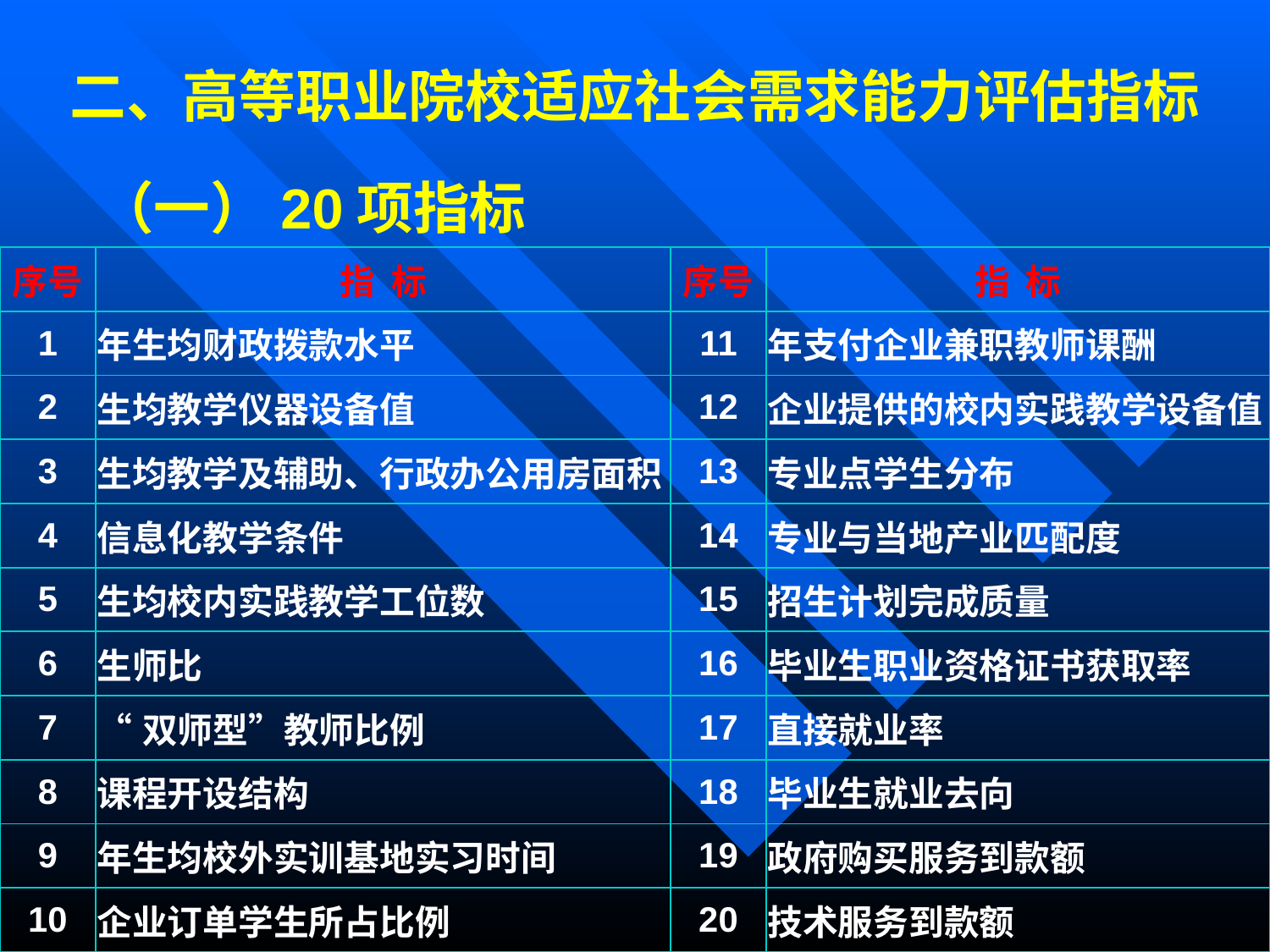

二、高等职业院校适应社会需求能力评估指标
（一）20项指标
| 序号 | 指 标 | 序号 | 指 标 |
| --- | --- | --- | --- |
| 1 | 年生均财政拨款水平 | 11 | 年支付企业兼职教师课酬 |
| 2 | 生均教学仪器设备值 | 12 | 企业提供的校内实践教学设备值 |
| 3 | 生均教学及辅助、行政办公用房面积 | 13 | 专业点学生分布 |
| 4 | 信息化教学条件 | 14 | 专业与当地产业匹配度 |
| 5 | 生均校内实践教学工位数 | 15 | 招生计划完成质量 |
| 6 | 生师比 | 16 | 毕业生职业资格证书获取率 |
| 7 | “双师型”教师比例 | 17 | 直接就业率 |
| 8 | 课程开设结构 | 18 | 毕业生就业去向 |
| 9 | 年生均校外实训基地实习时间 | 19 | 政府购买服务到款额 |
| 10 | 企业订单学生所占比例 | 20 | 技术服务到款额 |